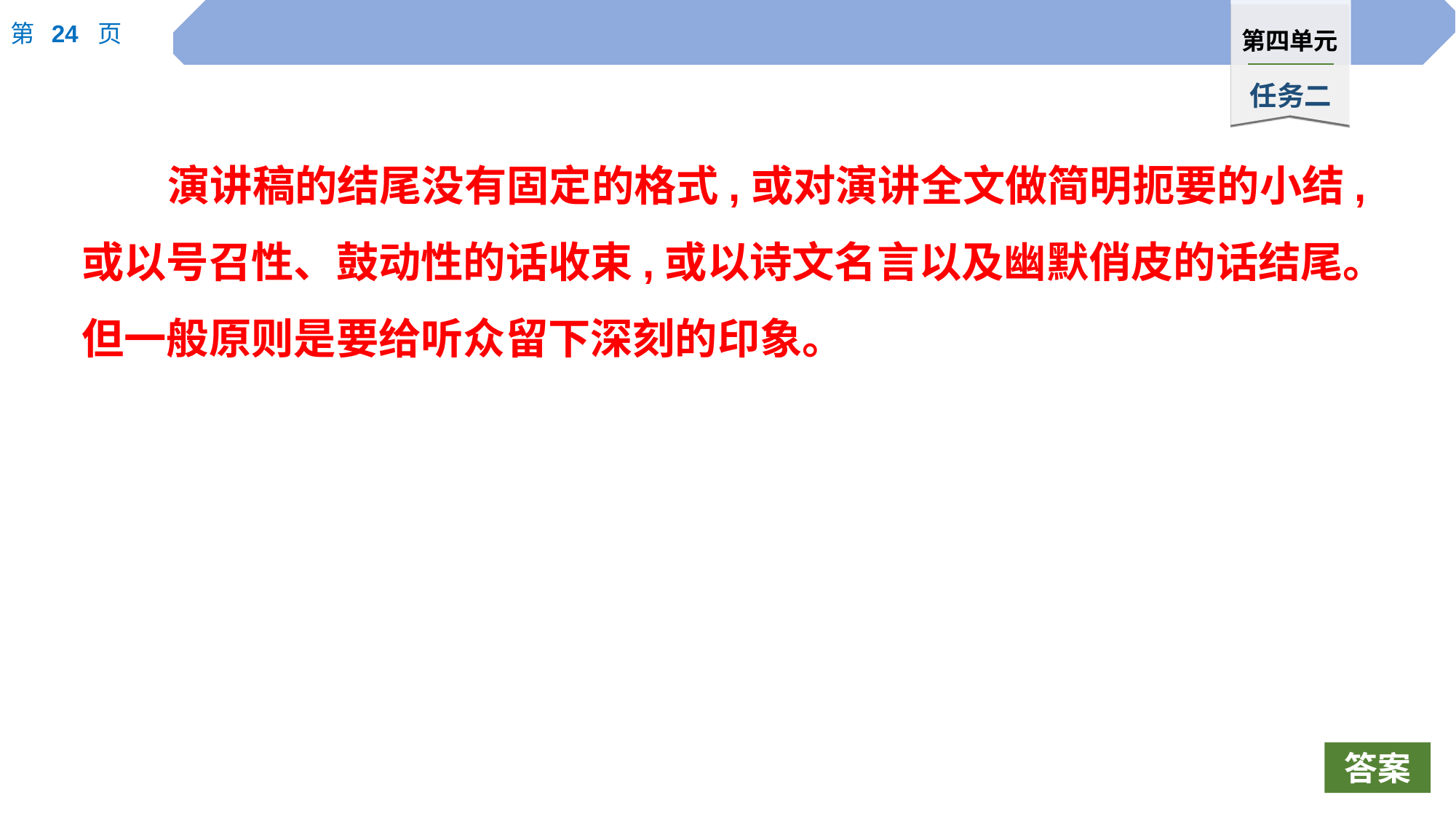

演讲稿的结尾没有固定的格式,或对演讲全文做简明扼要的小结,或以号召性、鼓动性的话收束,或以诗文名言以及幽默俏皮的话结尾。但一般原则是要给听众留下深刻的印象。
答案